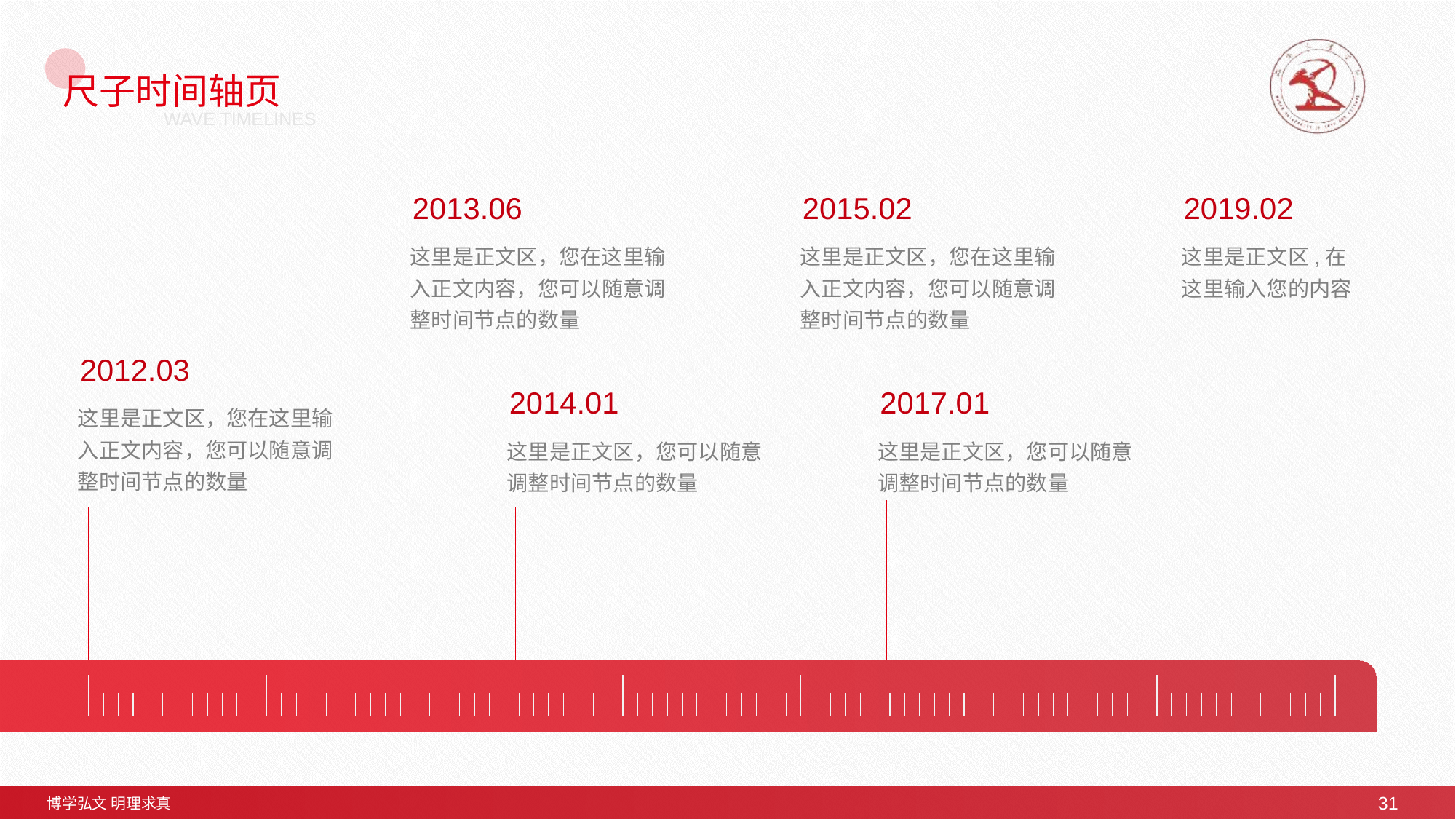

# 尺子时间轴页
WAVE TIMELINES
2013.06
2015.02
2019.02
这里是正文区，您在这里输入正文内容，您可以随意调整时间节点的数量
这里是正文区，您在这里输入正文内容，您可以随意调整时间节点的数量
这里是正文区,在这里输入您的内容
2012.03
2014.01
2017.01
这里是正文区，您在这里输入正文内容，您可以随意调整时间节点的数量
这里是正文区，您可以随意调整时间节点的数量
这里是正文区，您可以随意调整时间节点的数量